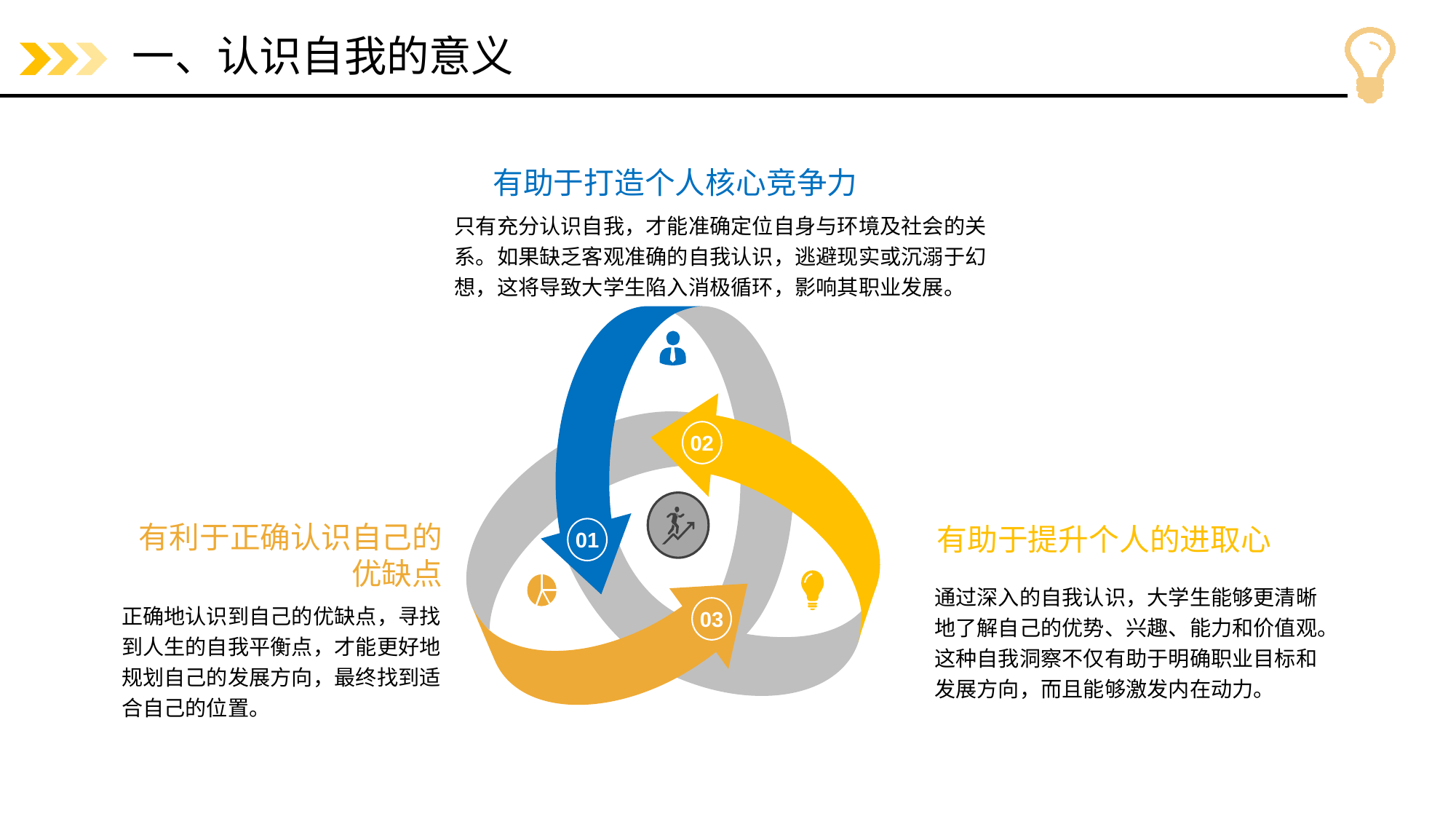

3
# 一、认识自我的意义
有助于打造个人核心竞争力
只有充分认识自我，才能准确定位自身与环境及社会的关系。如果缺乏客观准确的自我认识，逃避现实或沉溺于幻想，这将导致大学生陷入消极循环，影响其职业发展。

02

01

03
有助于提升个人的进取心
通过深入的自我认识，大学生能够更清晰地了解自己的优势、兴趣、能力和价值观。
这种自我洞察不仅有助于明确职业目标和发展方向，而且能够激发内在动力。
有利于正确认识自己的
优缺点
正确地认识到自己的优缺点，寻找到人生的自我平衡点，才能更好地规划自己的发展方向，最终找到适合自己的位置。